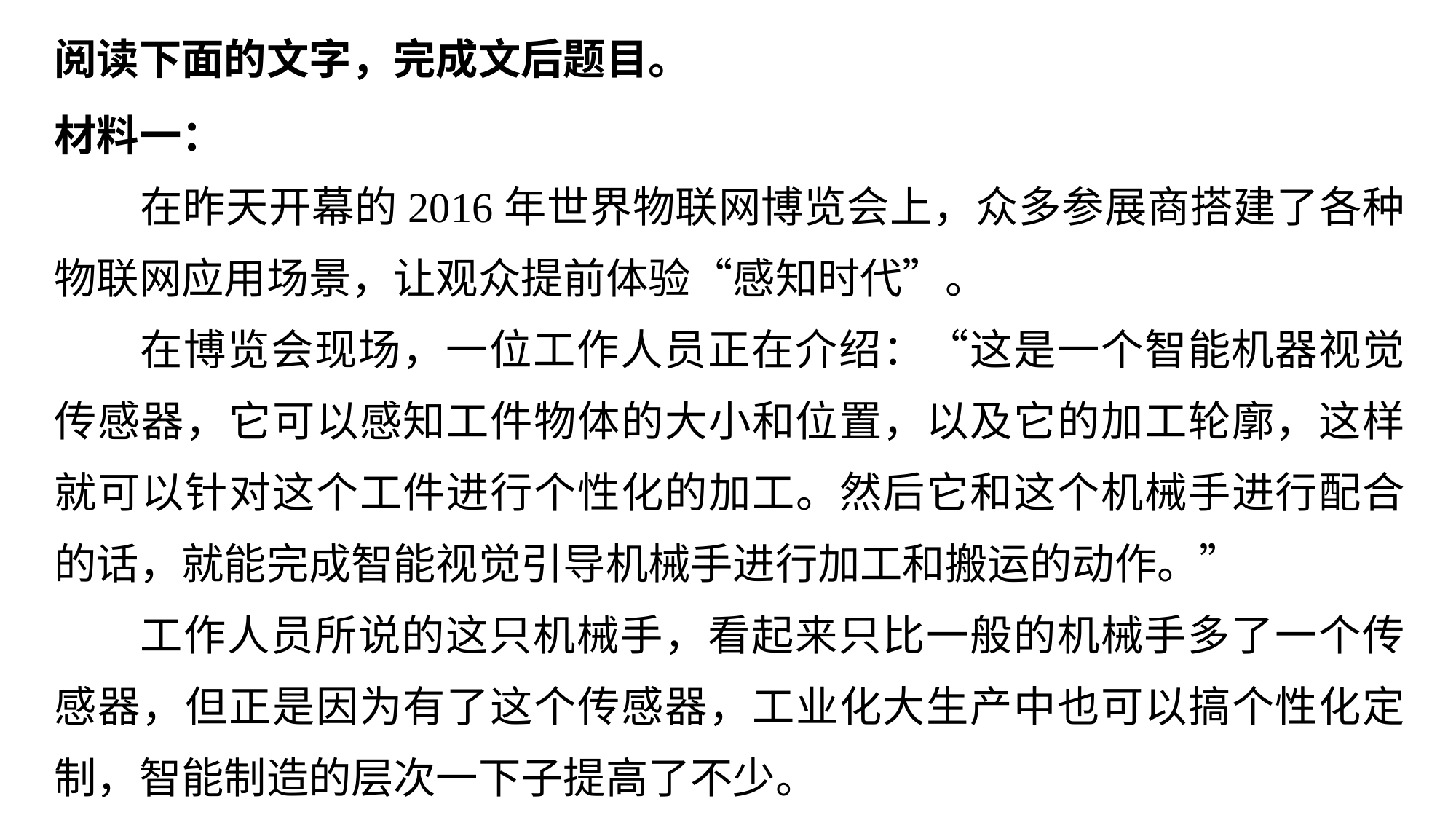

阅读下面的文字，完成文后题目。
材料一：
在昨天开幕的2016年世界物联网博览会上，众多参展商搭建了各种物联网应用场景，让观众提前体验“感知时代”。
在博览会现场，一位工作人员正在介绍：“这是一个智能机器视觉传感器，它可以感知工件物体的大小和位置，以及它的加工轮廓，这样就可以针对这个工件进行个性化的加工。然后它和这个机械手进行配合的话，就能完成智能视觉引导机械手进行加工和搬运的动作。”
工作人员所说的这只机械手，看起来只比一般的机械手多了一个传感器，但正是因为有了这个传感器，工业化大生产中也可以搞个性化定制，智能制造的层次一下子提高了不少。